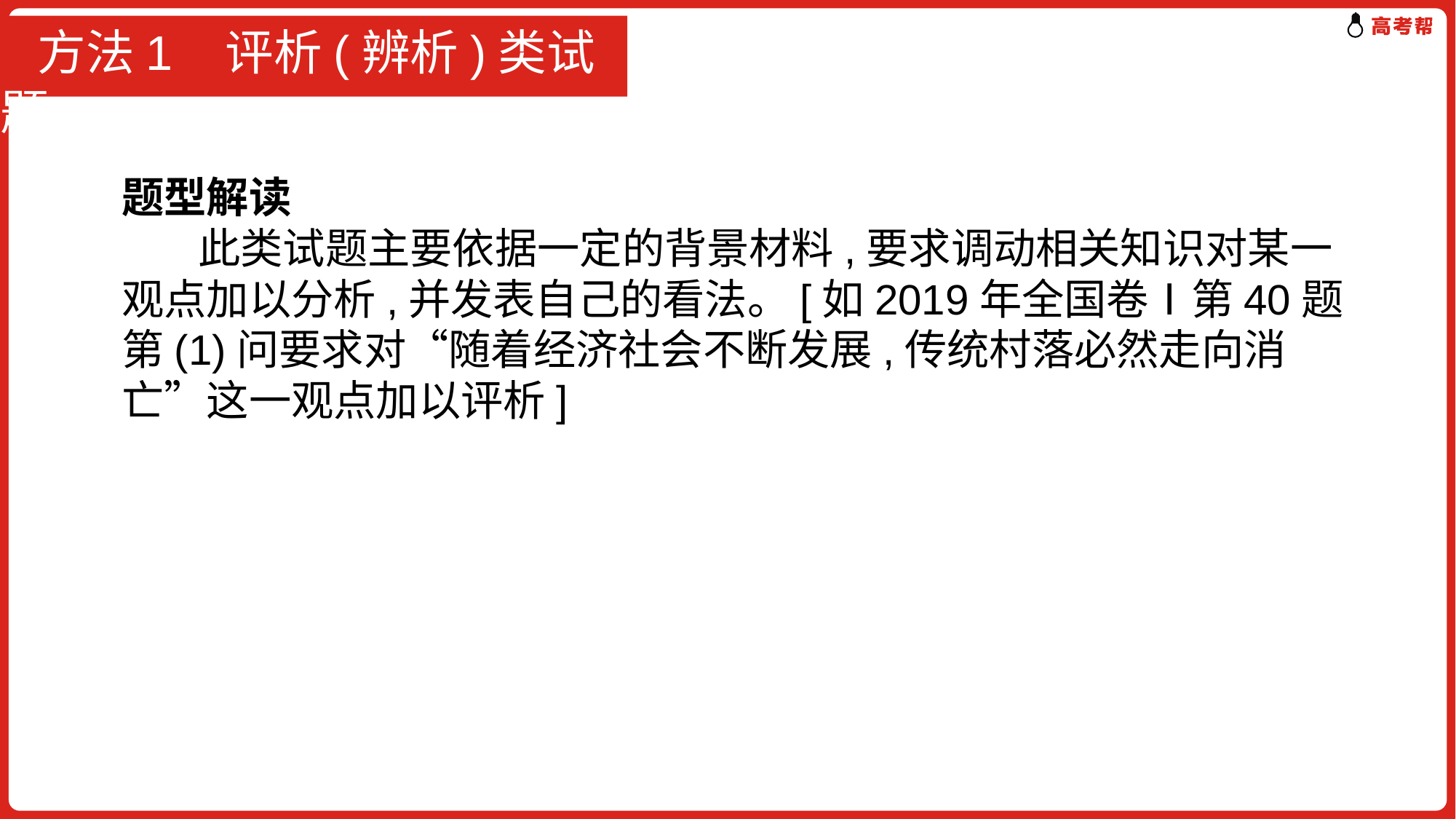

# 方法1   评析(辨析)类试题
题型解读
       此类试题主要依据一定的背景材料,要求调动相关知识对某一观点加以分析,并发表自己的看法。[如2019年全国卷Ⅰ第40题第(1)问要求对“随着经济社会不断发展,传统村落必然走向消亡”这一观点加以评析]